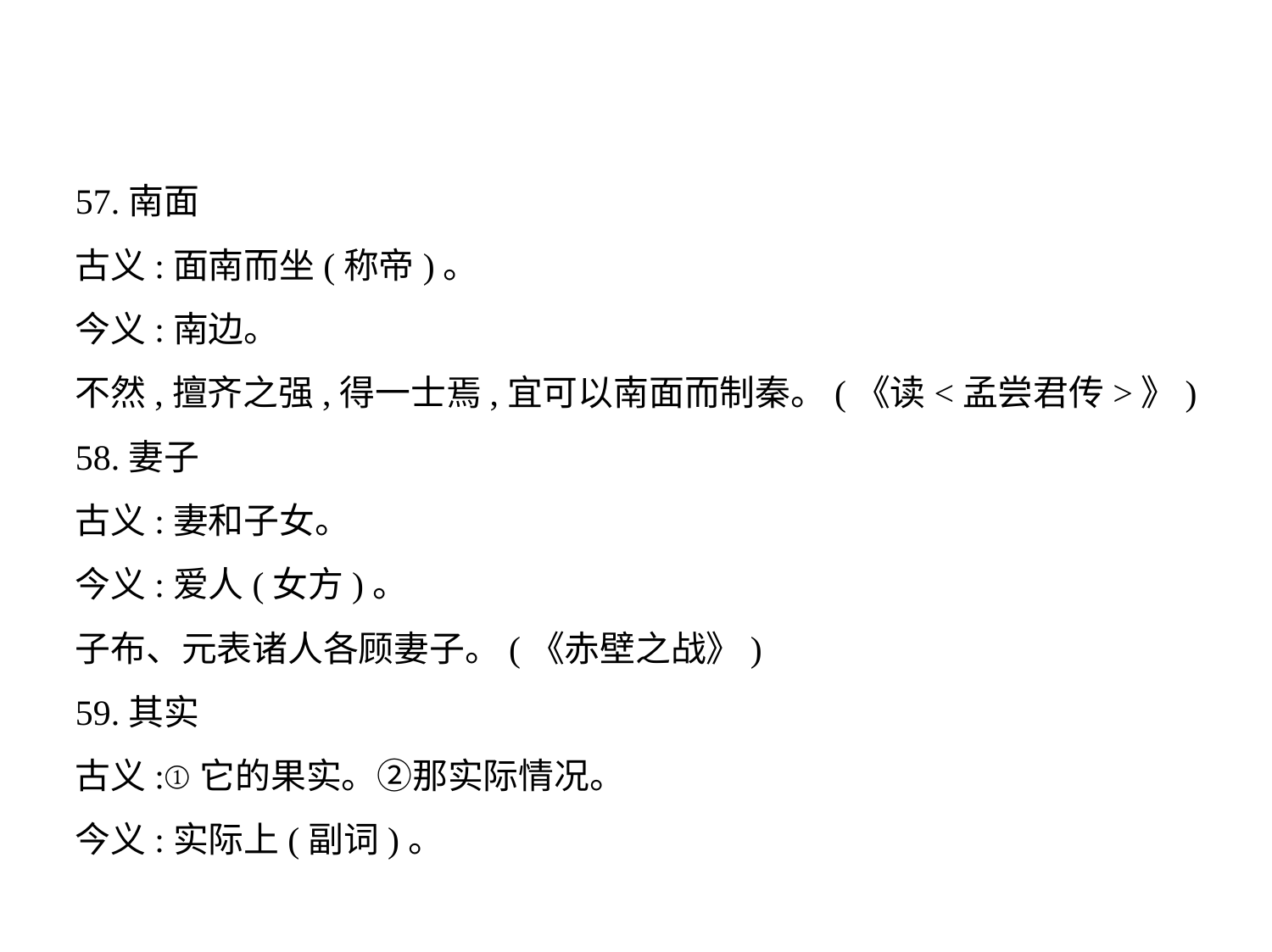

57.南面
古义:面南而坐(称帝)。
今义:南边。
不然,擅齐之强,得一士焉,宜可以南面而制秦。(《读<孟尝君传>》)
58.妻子
古义:妻和子女。
今义:爱人(女方)。
子布、元表诸人各顾妻子。(《赤壁之战》)
59.其实
古义:①它的果实。②那实际情况。
今义:实际上(副词)。